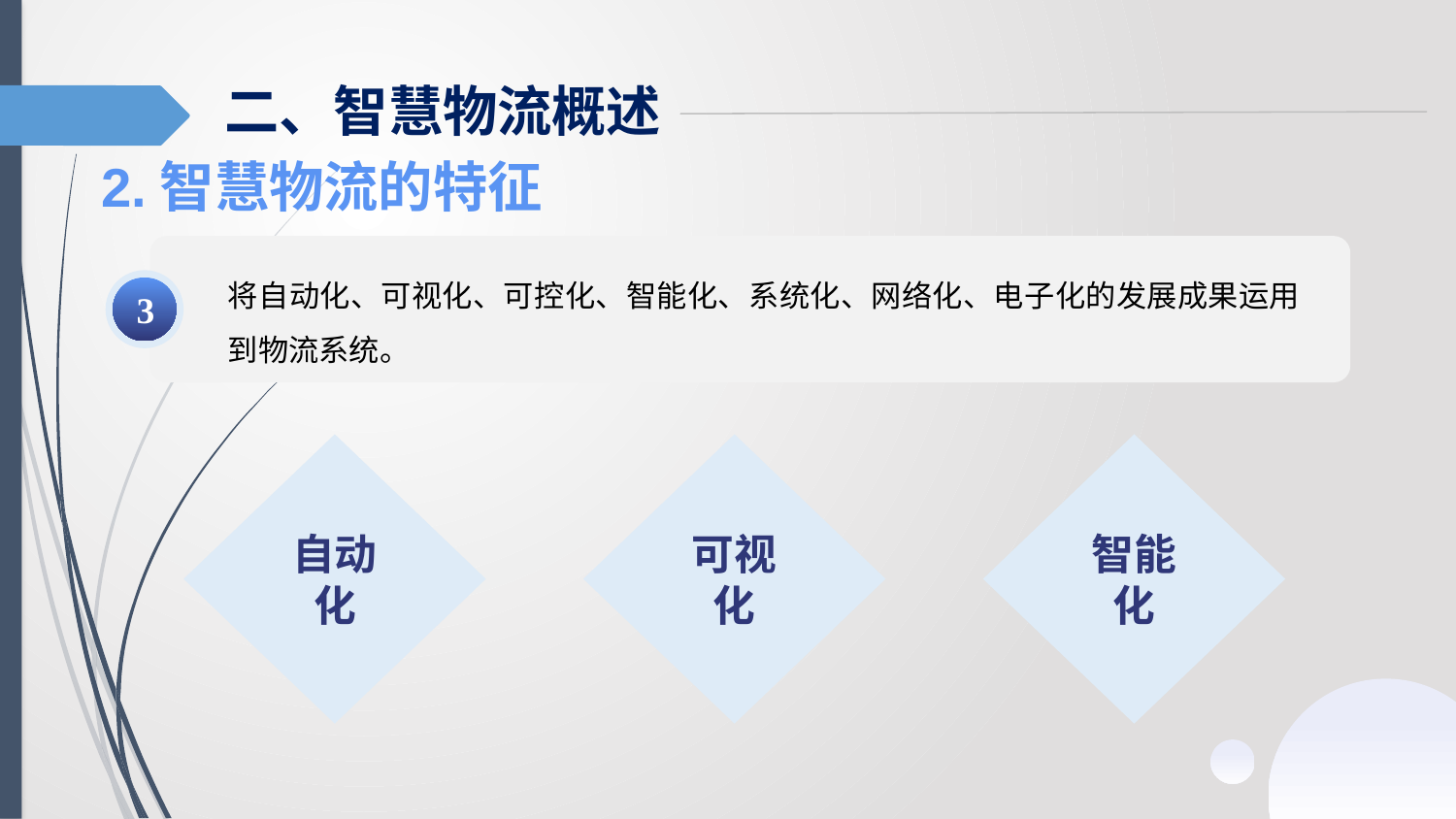

二、智慧物流概述
2.智慧物流的特征

将自动化、可视化、可控化、智能化、系统化、网络化、电子化的发展成果运用到物流系统。

3
自动化
可视化
智能化